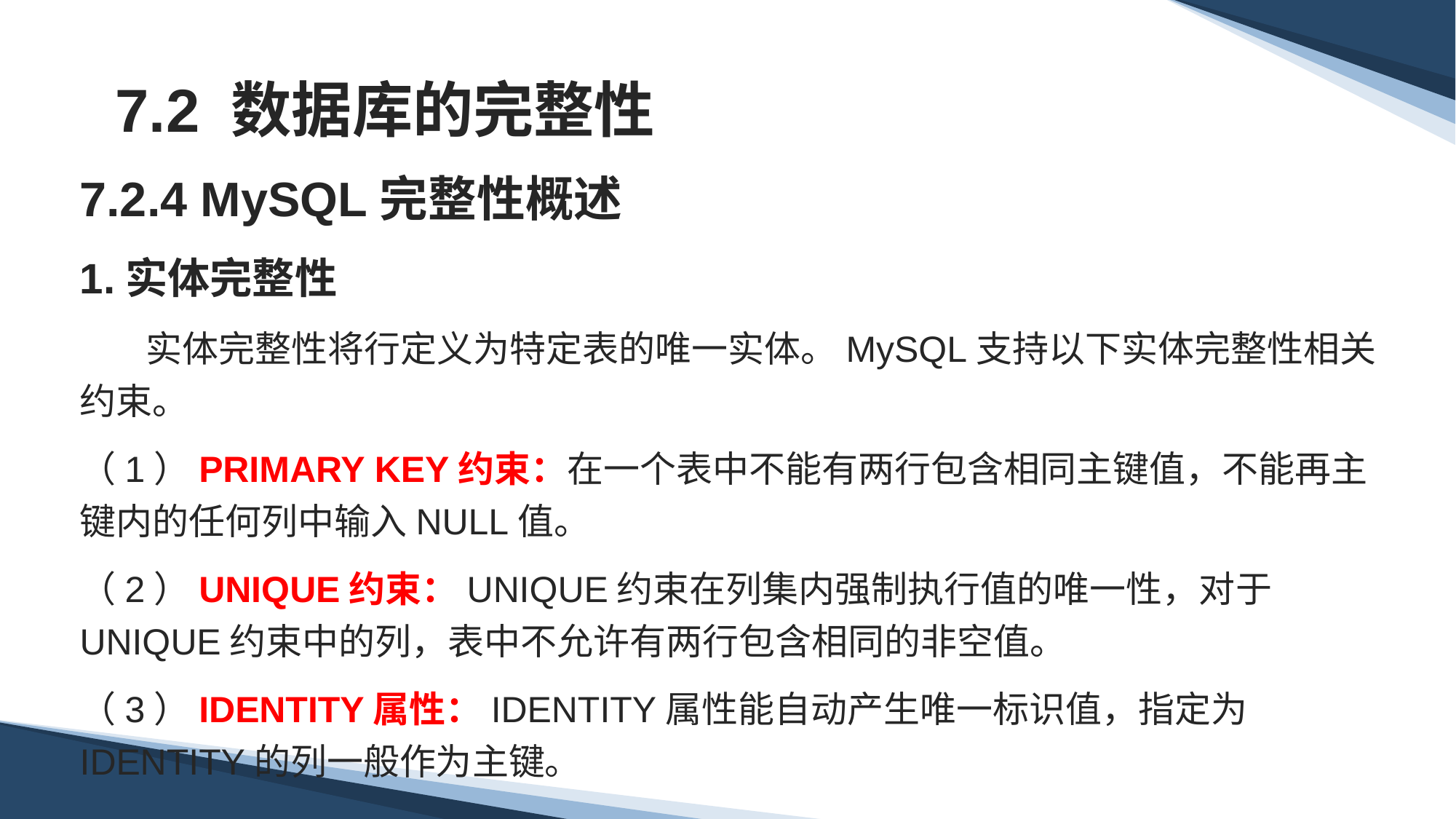

# 7.2 数据库的完整性
7.2.4 MySQL完整性概述
1.实体完整性
       实体完整性将行定义为特定表的唯一实体。MySQL支持以下实体完整性相关约束。
（1）PRIMARY KEY约束：在一个表中不能有两行包含相同主键值，不能再主键内的任何列中输入NULL值。
（2）UNIQUE约束：UNIQUE约束在列集内强制执行值的唯一性，对于UNIQUE约束中的列，表中不允许有两行包含相同的非空值。
（3）IDENTITY属性：IDENTITY属性能自动产生唯一标识值，指定为IDENTITY的列一般作为主键。